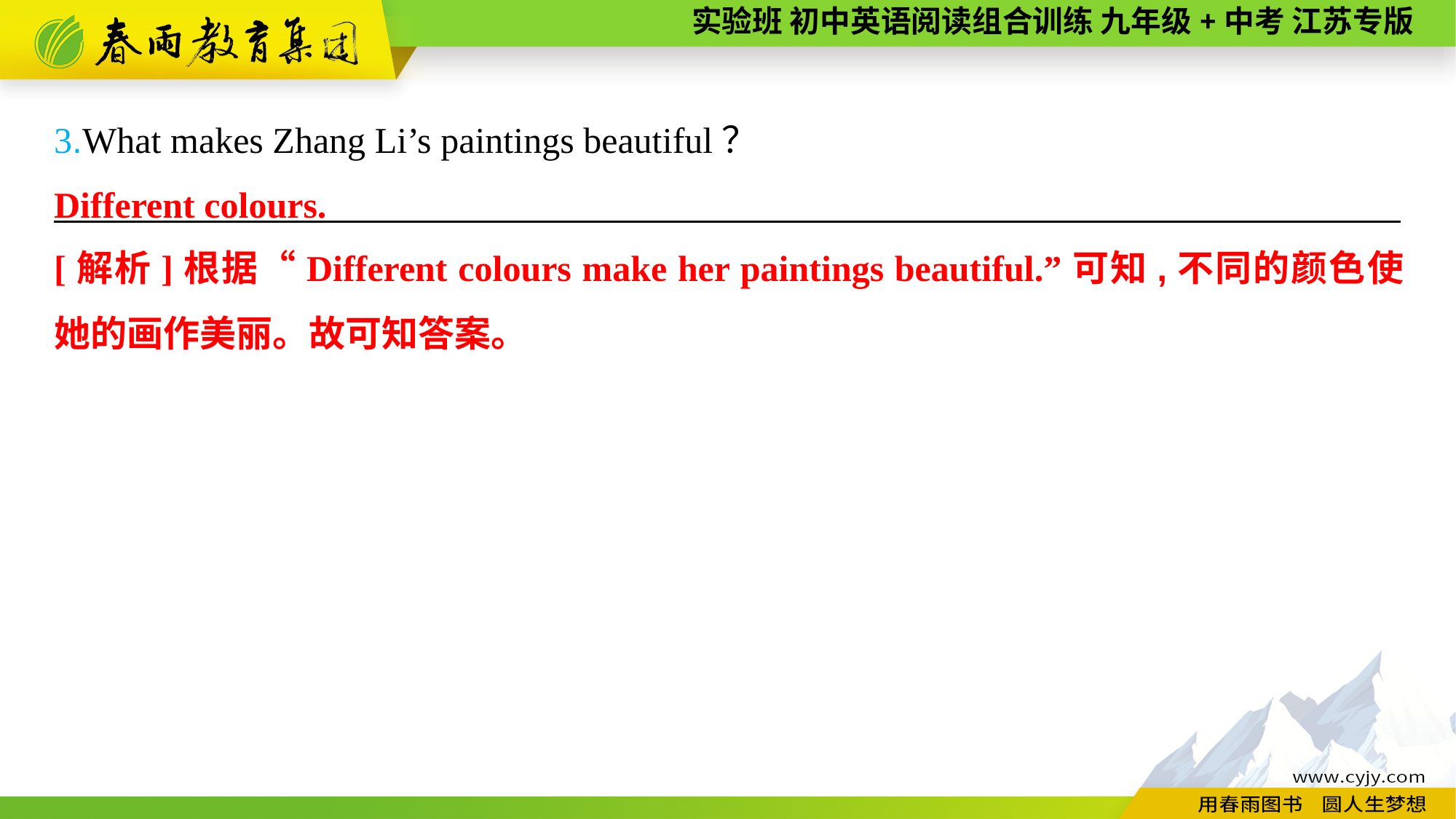

3.What makes Zhang Li’s paintings beautiful？
————————                        ——  ————                                                  ————
Different colours.
[解析]根据“Different colours make her paintings beautiful.”可知,不同的颜色使她的画作美丽。故可知答案。